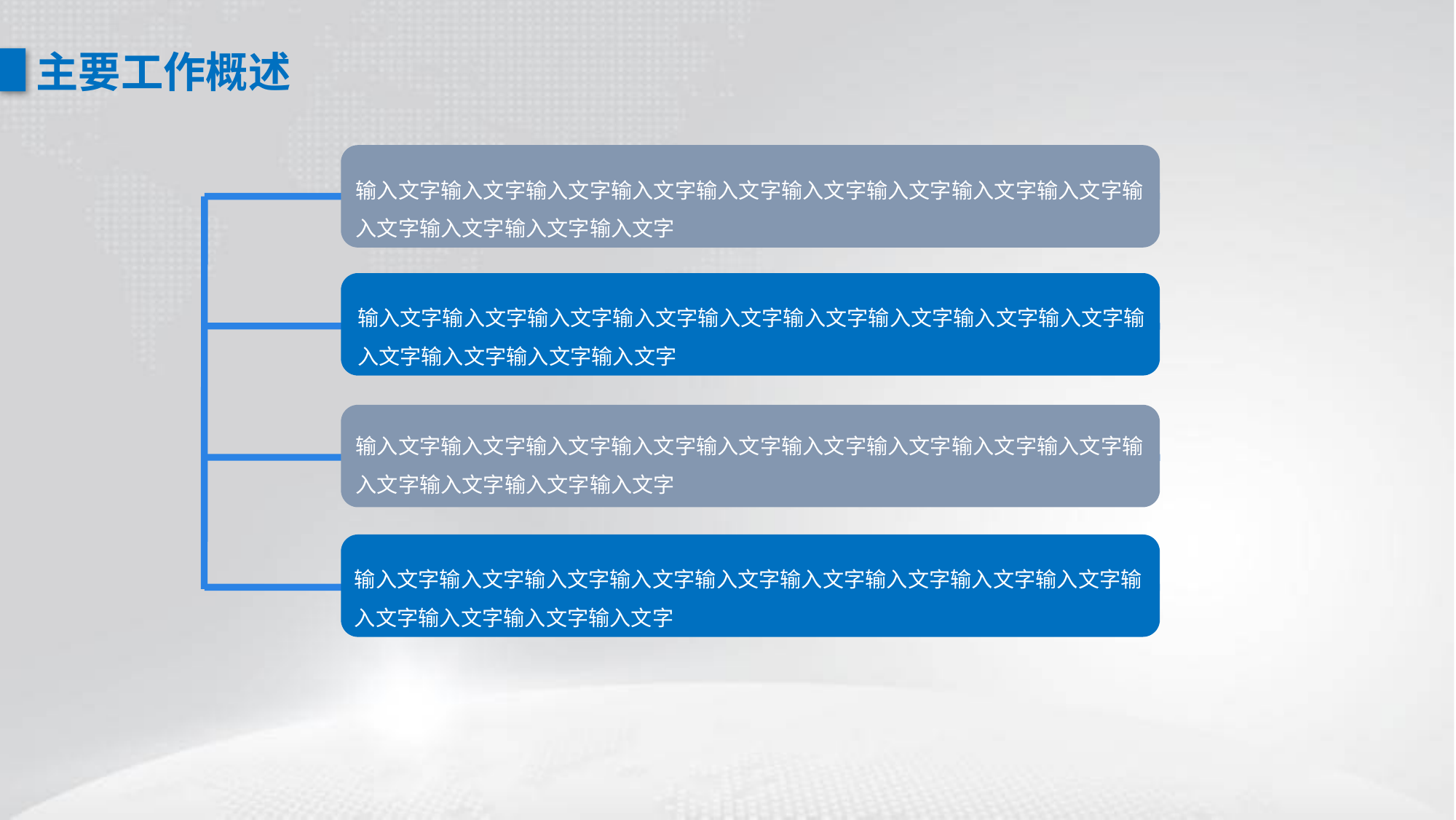

主要工作概述

输入文字输入文字输入文字输入文字输入文字输入文字输入文字输入文字输入文字输入文字输入文字输入文字输入文字

输入文字输入文字输入文字输入文字输入文字输入文字输入文字输入文字输入文字输入文字输入文字输入文字输入文字

输入文字输入文字输入文字输入文字输入文字输入文字输入文字输入文字输入文字输入文字输入文字输入文字输入文字

输入文字输入文字输入文字输入文字输入文字输入文字输入文字输入文字输入文字输入文字输入文字输入文字输入文字